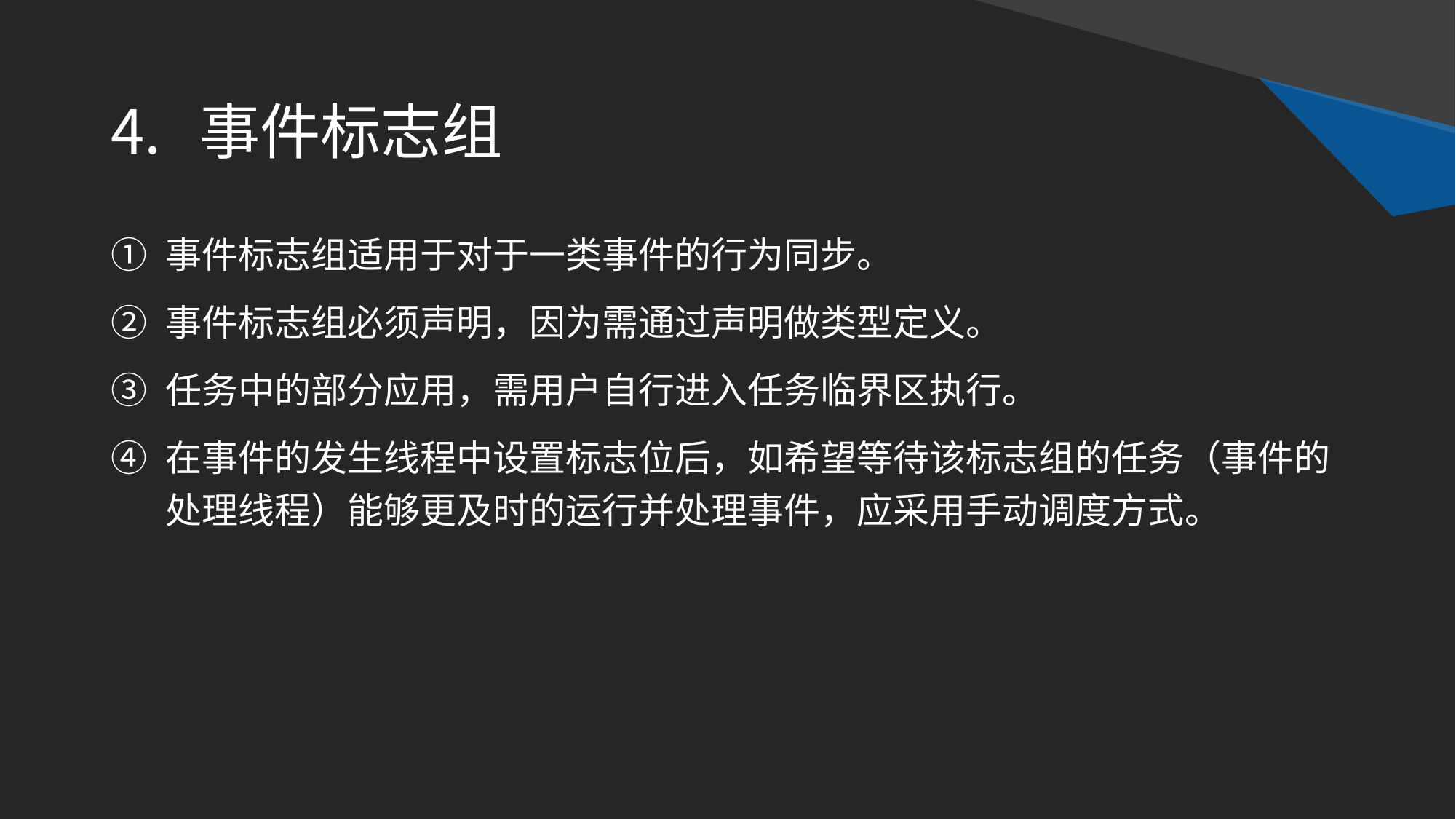

# 事件标志组
事件标志组适用于对于一类事件的行为同步。
事件标志组必须声明，因为需通过声明做类型定义。
任务中的部分应用，需用户自行进入任务临界区执行。
在事件的发生线程中设置标志位后，如希望等待该标志组的任务（事件的处理线程）能够更及时的运行并处理事件，应采用手动调度方式。